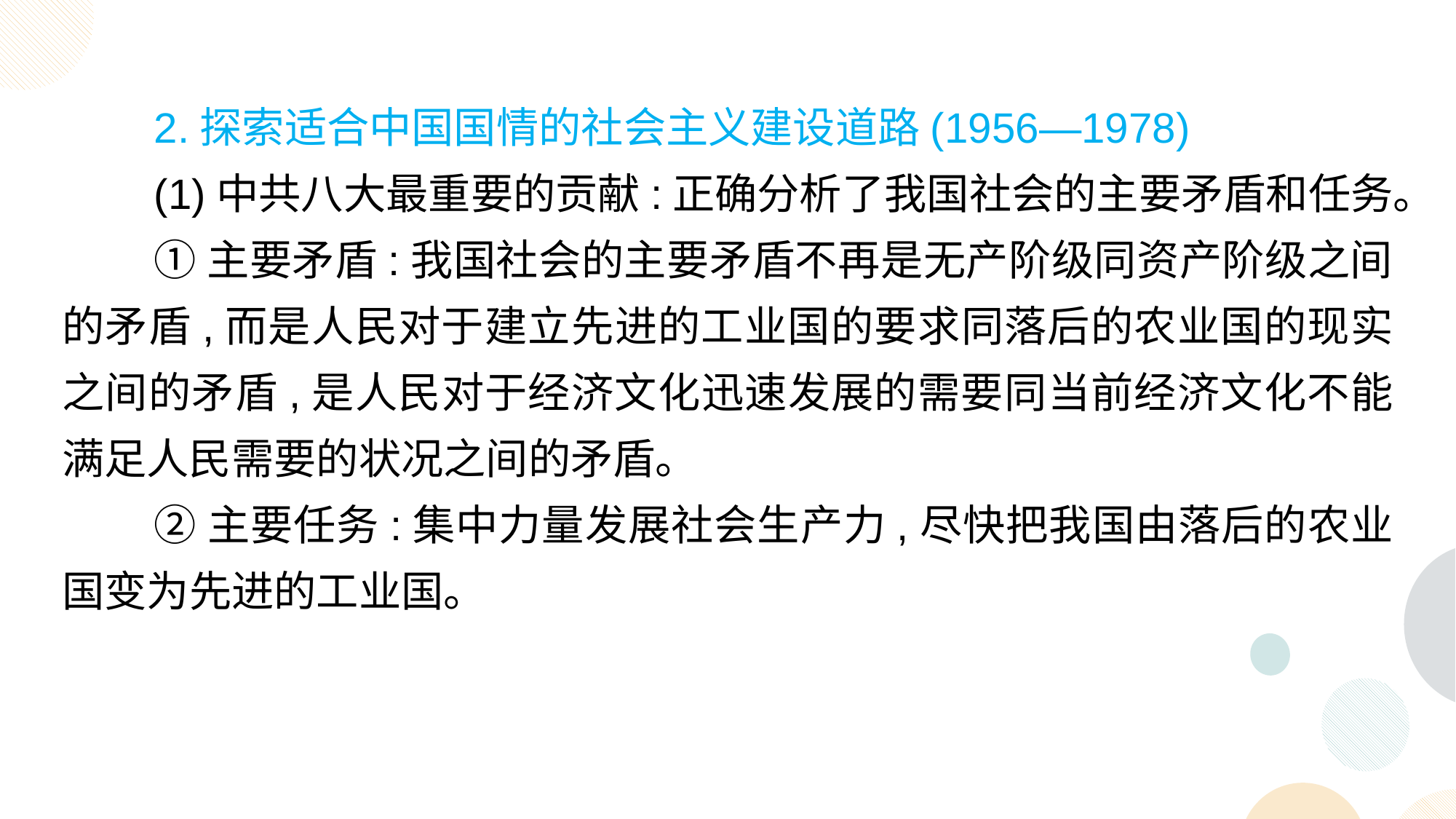

2.探索适合中国国情的社会主义建设道路(1956—1978)
(1)中共八大最重要的贡献:正确分析了我国社会的主要矛盾和任务。
①主要矛盾:我国社会的主要矛盾不再是无产阶级同资产阶级之间的矛盾,而是人民对于建立先进的工业国的要求同落后的农业国的现实之间的矛盾,是人民对于经济文化迅速发展的需要同当前经济文化不能满足人民需要的状况之间的矛盾。
②主要任务:集中力量发展社会生产力,尽快把我国由落后的农业国变为先进的工业国。